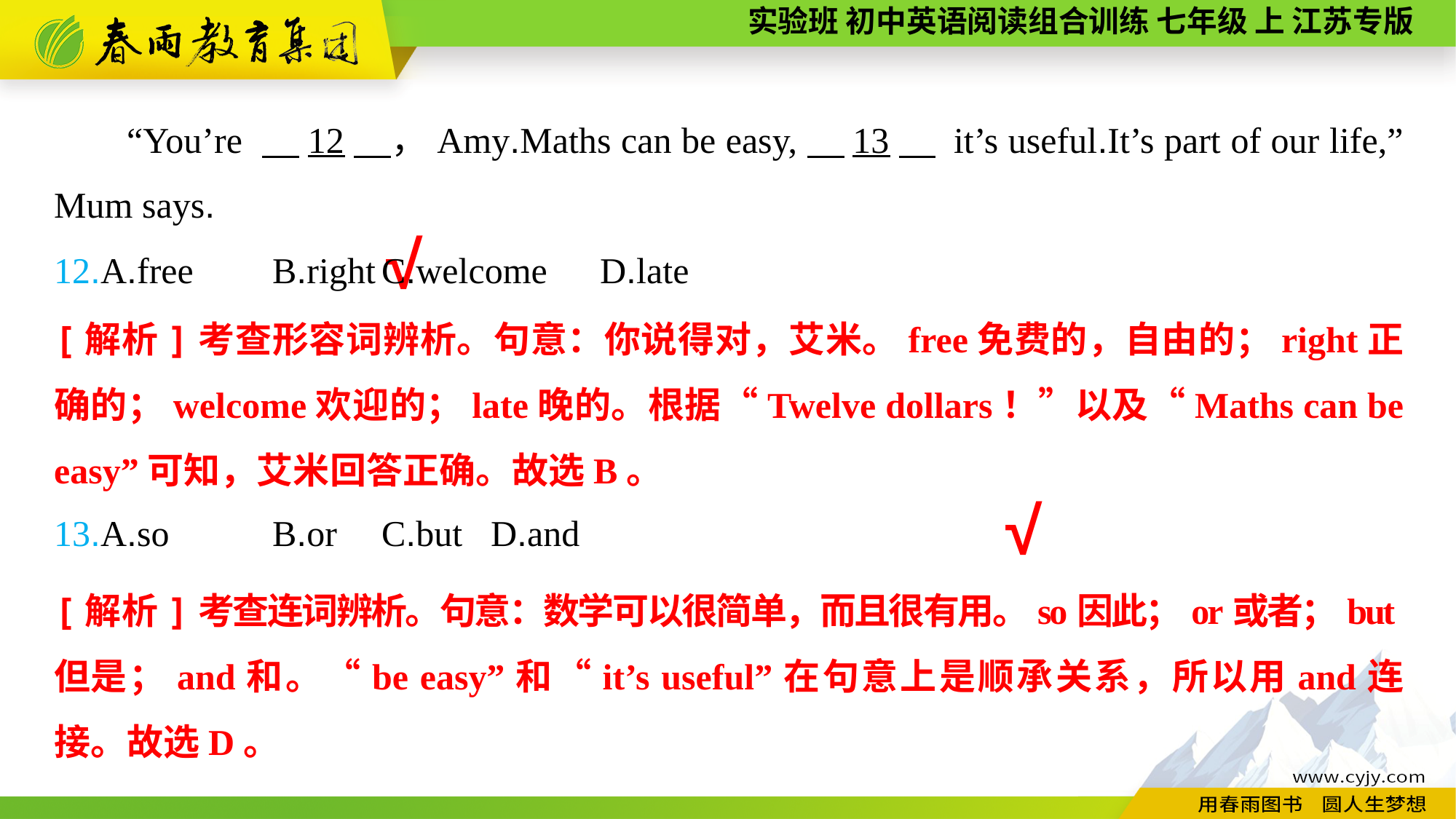

“You’re 　12　，Amy.Maths can be easy,　13　 it’s useful.It’s part of our life,” Mum says.
12.A.free	B.right	C.welcome	D.late

13.A.so	B.or	C.but	D.and
√
[解析]考查形容词辨析。句意：你说得对，艾米。free免费的，自由的；right正确的；welcome欢迎的；late晚的。根据“Twelve dollars！”以及“Maths can be easy”可知，艾米回答正确。故选B。
√
[解析]考查连词辨析。句意：数学可以很简单，而且很有用。so因此；or或者；but但是；and和。“be easy”和“it’s useful”在句意上是顺承关系，所以用and连接。故选D。